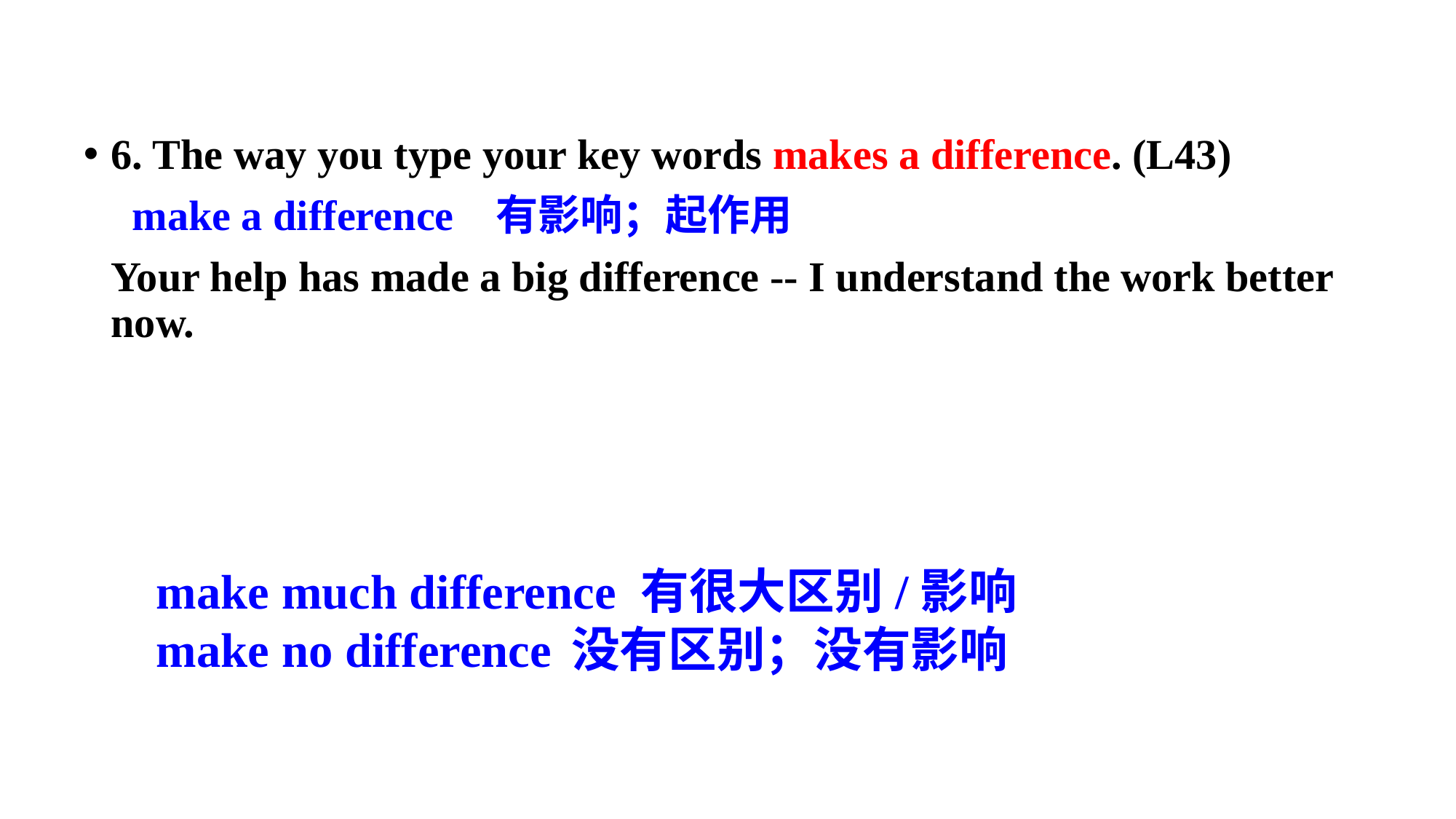

6. The way you type your key words makes a difference. (L43)
	  make a difference   有影响；起作用
	Your help has made a big difference -- I understand the work better now.
make much difference 有很大区别/影响
make no difference  没有区别；没有影响